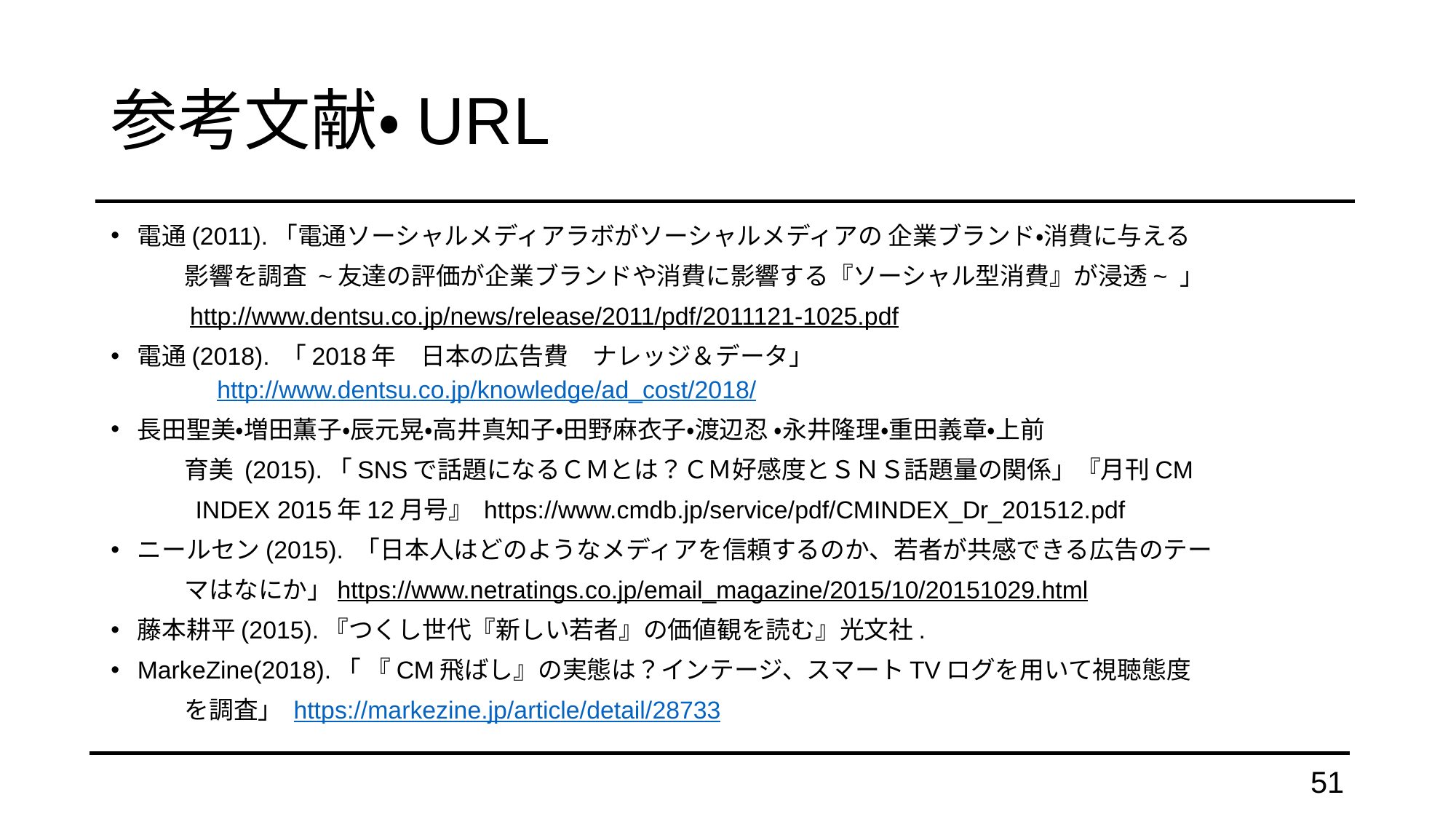

# 参考文献・URL
電通(2011).「電通ソーシャルメディアラボがソーシャルメディアの 企業ブランド・消費に与える
　　　影響を調査 ~友達の評価が企業ブランドや消費に影響する『ソーシャル型消費』が浸透~ 」
　　　http://www.dentsu.co.jp/news/release/2011/pdf/2011121-1025.pdf
電通(2018). 「2018年　日本の広告費　ナレッジ＆データ」
http://www.dentsu.co.jp/knowledge/ad_cost/2018/
長田聖美・増田薫子・辰元晃・高井真知子・田野麻衣子・渡辺忍 ・永井隆理・重田義章・上前
　　　育美 (2015).「SNSで話題になるＣＭとは？ＣＭ好感度とＳＮＳ話題量の関係」『月刊CM
　　　 INDEX 2015年12月号』 https://www.cmdb.jp/service/pdf/CMINDEX_Dr_201512.pdf
ニールセン(2015). 「日本人はどのようなメディアを信頼するのか、若者が共感できる広告のテー
　　　マはなにか」https://www.netratings.co.jp/email_magazine/2015/10/20151029.html
藤本耕平(2015).『つくし世代『新しい若者』の価値観を読む』光文社.
MarkeZine(2018).「 『CM飛ばし』の実態は？インテージ、スマートTVログを用いて視聴態度
　　　を調査」 https://markezine.jp/article/detail/28733

51